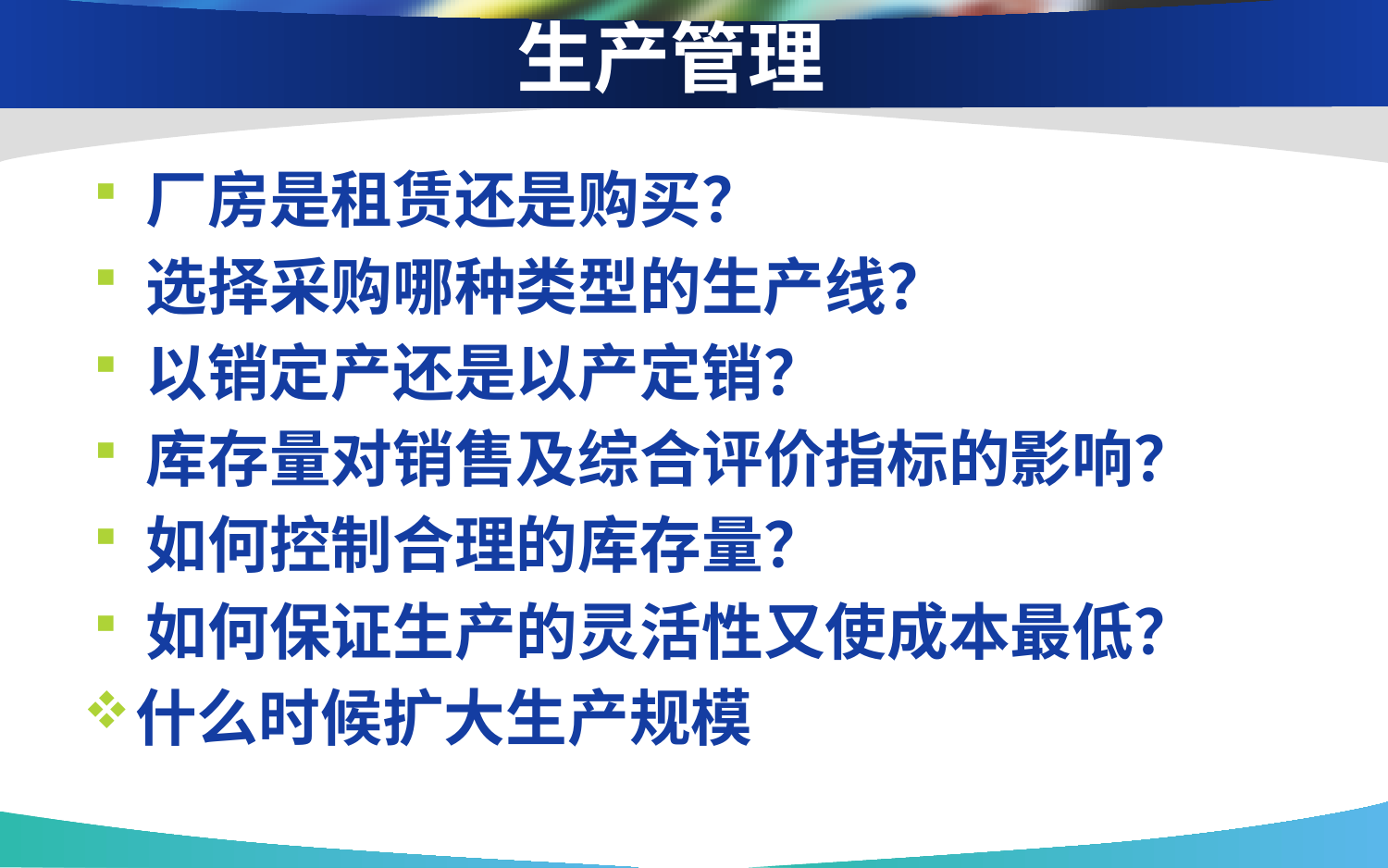

# 生产管理
厂房是租赁还是购买？
选择采购哪种类型的生产线？
以销定产还是以产定销？
库存量对销售及综合评价指标的影响？
如何控制合理的库存量？
如何保证生产的灵活性又使成本最低？
什么时候扩大生产规模